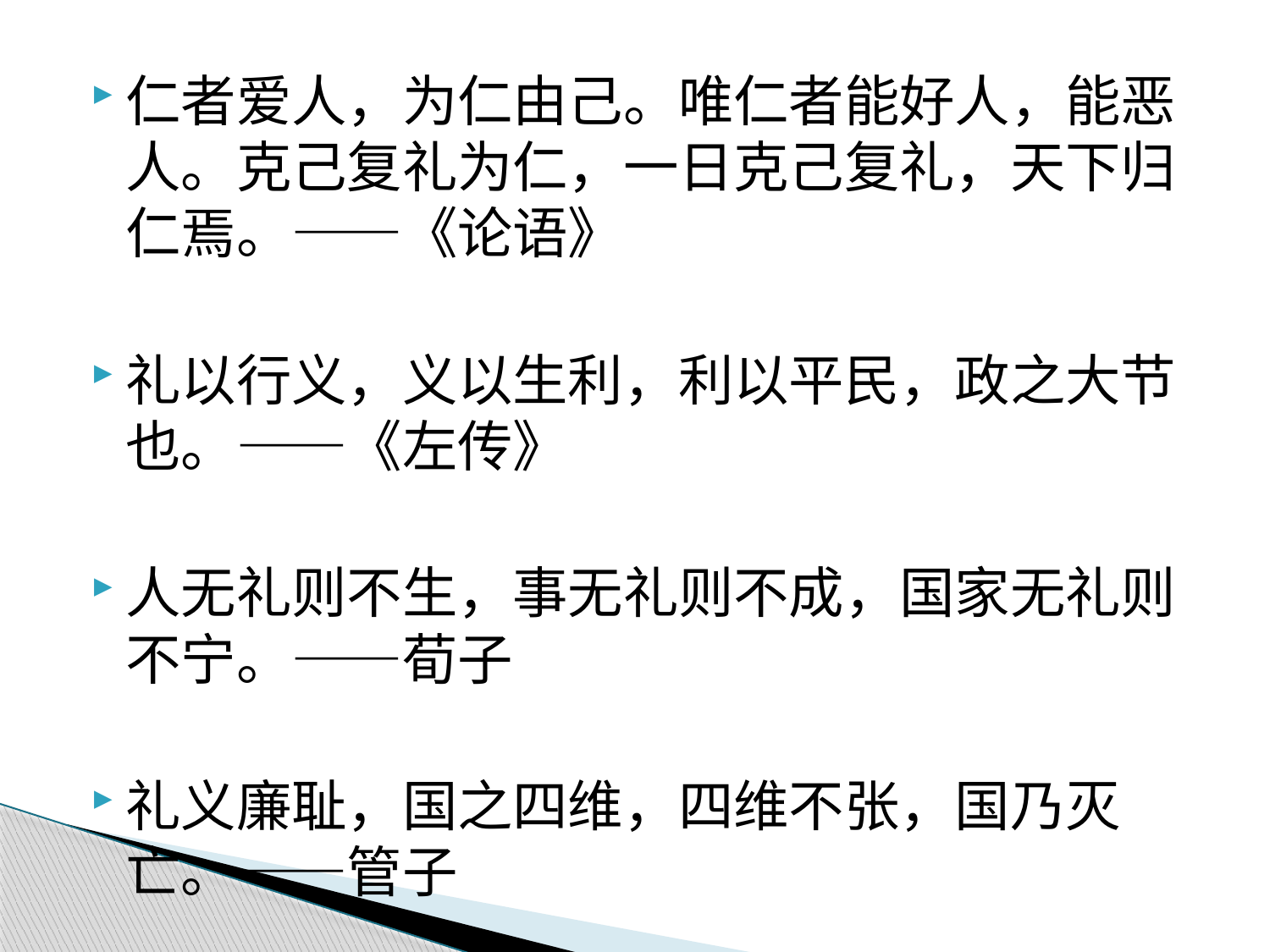

仁者爱人，为仁由己。唯仁者能好人，能恶人。克己复礼为仁，一日克己复礼，天下归仁焉。——《论语》

礼以行义，义以生利，利以平民，政之大节也。——《左传》

人无礼则不生，事无礼则不成，国家无礼则不宁。——荀子

礼义廉耻，国之四维，四维不张，国乃灭亡。——管子